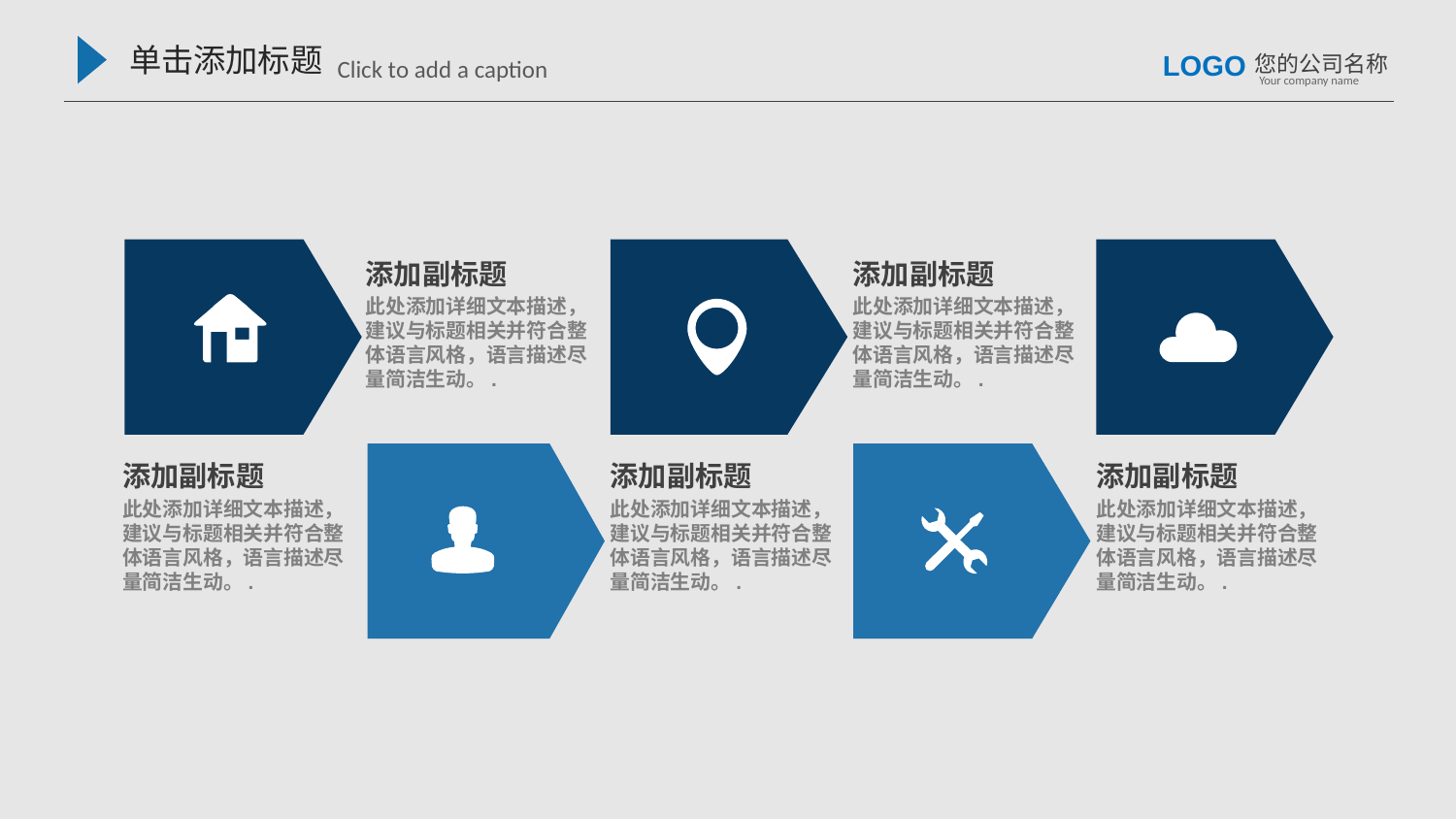

单击添加标题
Click to add a caption
LOGO
您的公司名称
Your company name

添加副标题
此处添加详细文本描述，建议与标题相关并符合整体语言风格，语言描述尽量简洁生动。.
添加副标题
此处添加详细文本描述，建议与标题相关并符合整体语言风格，语言描述尽量简洁生动。.

添加副标题
此处添加详细文本描述，建议与标题相关并符合整体语言风格，语言描述尽量简洁生动。.
添加副标题
此处添加详细文本描述，建议与标题相关并符合整体语言风格，语言描述尽量简洁生动。.
添加副标题
此处添加详细文本描述，建议与标题相关并符合整体语言风格，语言描述尽量简洁生动。.